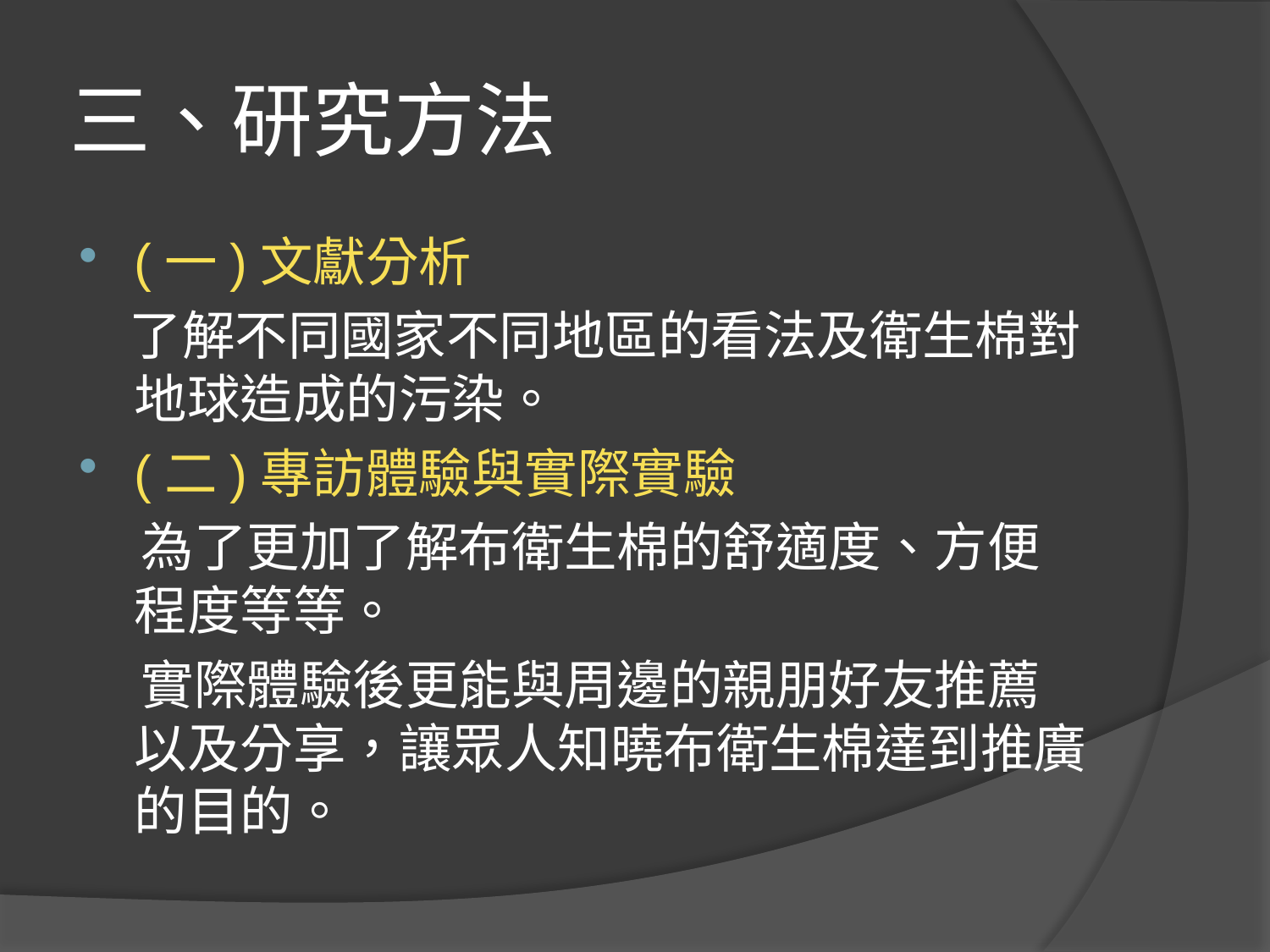

# 三、研究方法
(一)文獻分析
   了解不同國家不同地區的看法及衛生棉對地球造成的污染。
(二)專訪體驗與實際實驗
    為了更加了解布衛生棉的舒適度、方便程度等等。
    實際體驗後更能與周邊的親朋好友推薦以及分享，讓眾人知曉布衛生棉達到推廣的目的。